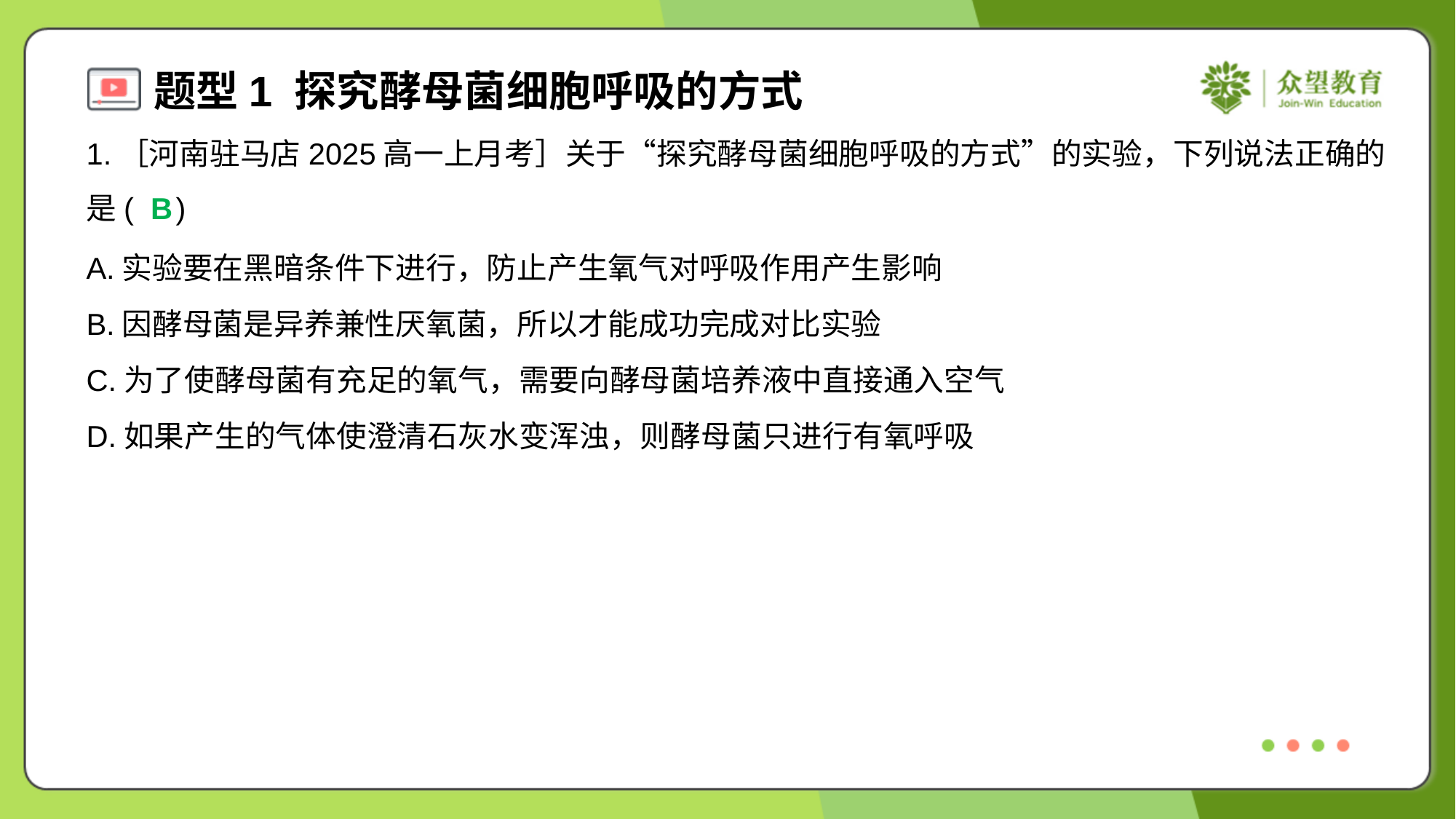

1.［河南驻马店2025高一上月考］关于“探究酵母菌细胞呼吸的方式”的实验，下列说法正确的
是(     )
B
A.实验要在黑暗条件下进行，防止产生氧气对呼吸作用产生影响
B.因酵母菌是异养兼性厌氧菌，所以才能成功完成对比实验
C.为了使酵母菌有充足的氧气，需要向酵母菌培养液中直接通入空气
D.如果产生的气体使澄清石灰水变浑浊，则酵母菌只进行有氧呼吸